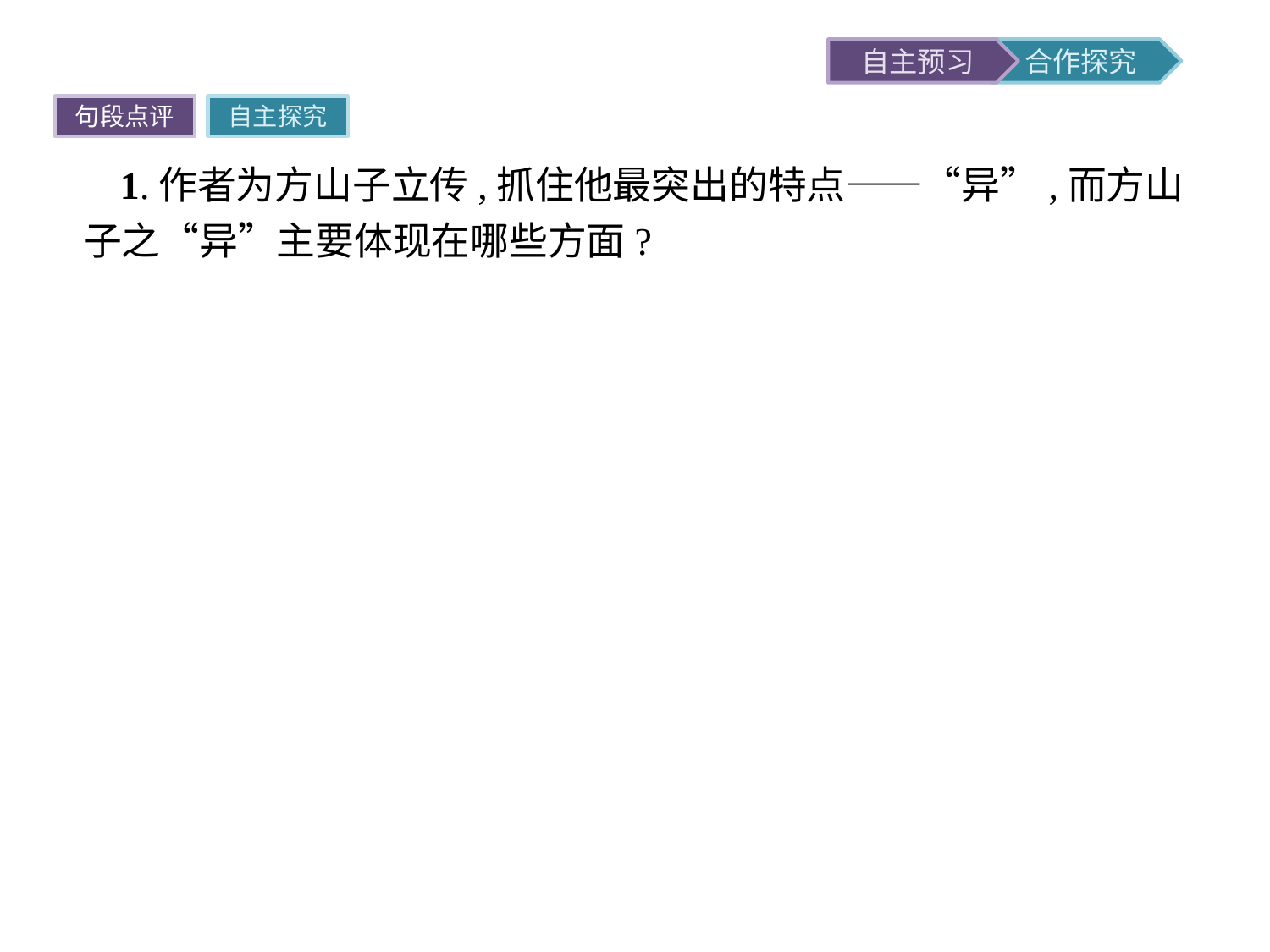

句段点评
自主探究
1.作者为方山子立传,抓住他最突出的特点——“异”,而方山子之“异”主要体现在哪些方面?
提示文章一开始,作者便写出了传主与常人不同的生活道路:少年时血气方刚,一身侠气;成年后折节读书,有志用世;到了晚年,由于无所遇合,乃隐于光、黄之间。而他的隐逸,又并非是无法走上宦途,可见他的理想不是追求个人地位。方山子家境殷富,而自愿过“庵居蔬食”的生活。他能“弃车马,毁冠服,徒步往来山中”,戴着方屋而高的帽子,表现出种种奇异行为。
在表现这个人物形象时,作者有意识地选择了传主少年和晚岁两种具有对比性的行为表现。少年时何等意气风发,纵横驰骋;晚岁时又是何等安贫乐道,心境恬然。总的说来,侠和隐是两种不同的生活态度,反映了两种不同的行为模式,这一对矛盾能够统一在一个人身上,这本身就是一件奇异之事。